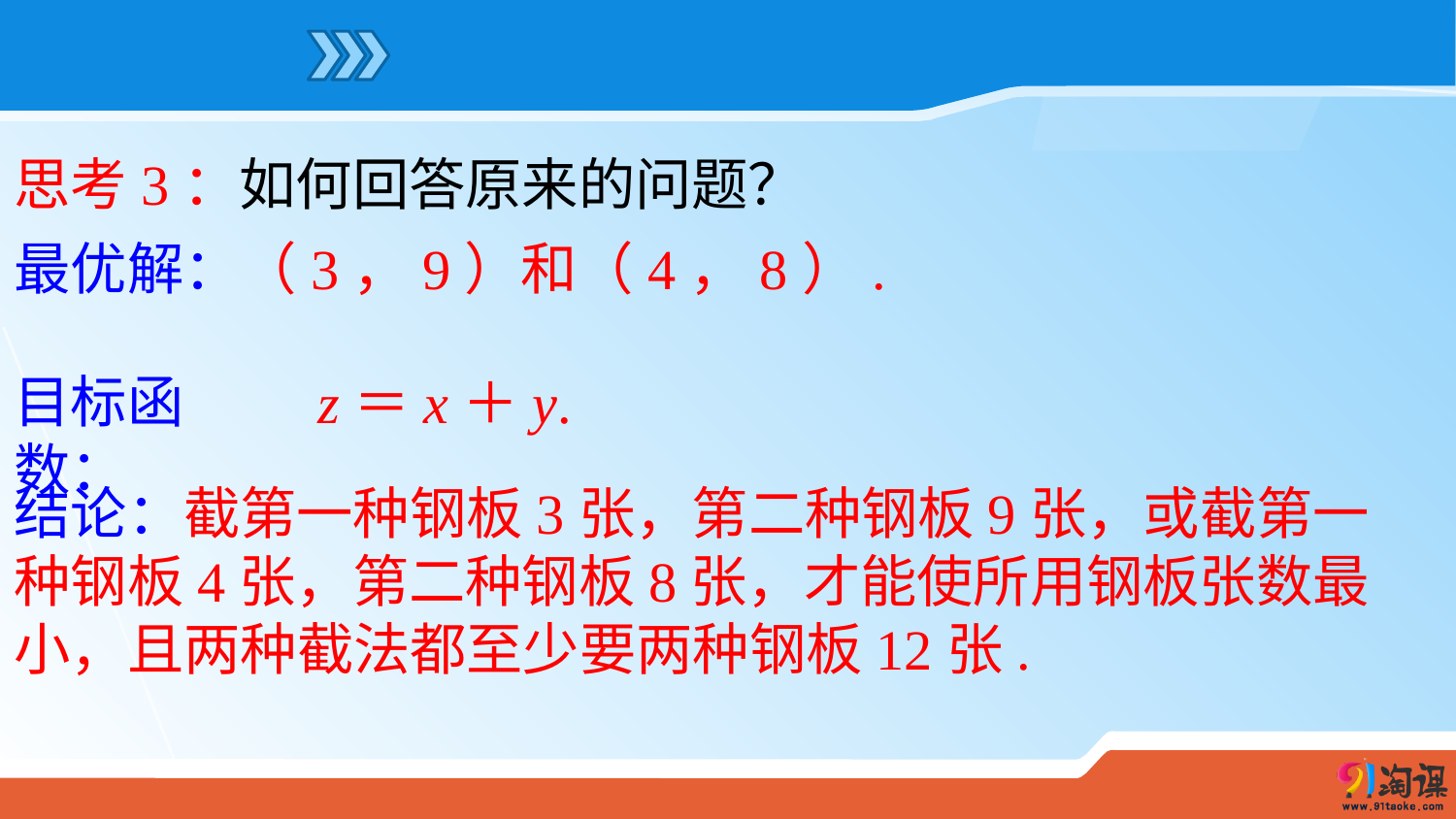

思考3：如何回答原来的问题？
最优解：（3，9）和（4，8）.
目标函数：
z＝x＋y.
结论：截第一种钢板3张，第二种钢板9张，或截第一种钢板4张，第二种钢板8张，才能使所用钢板张数最小，且两种截法都至少要两种钢板12张.